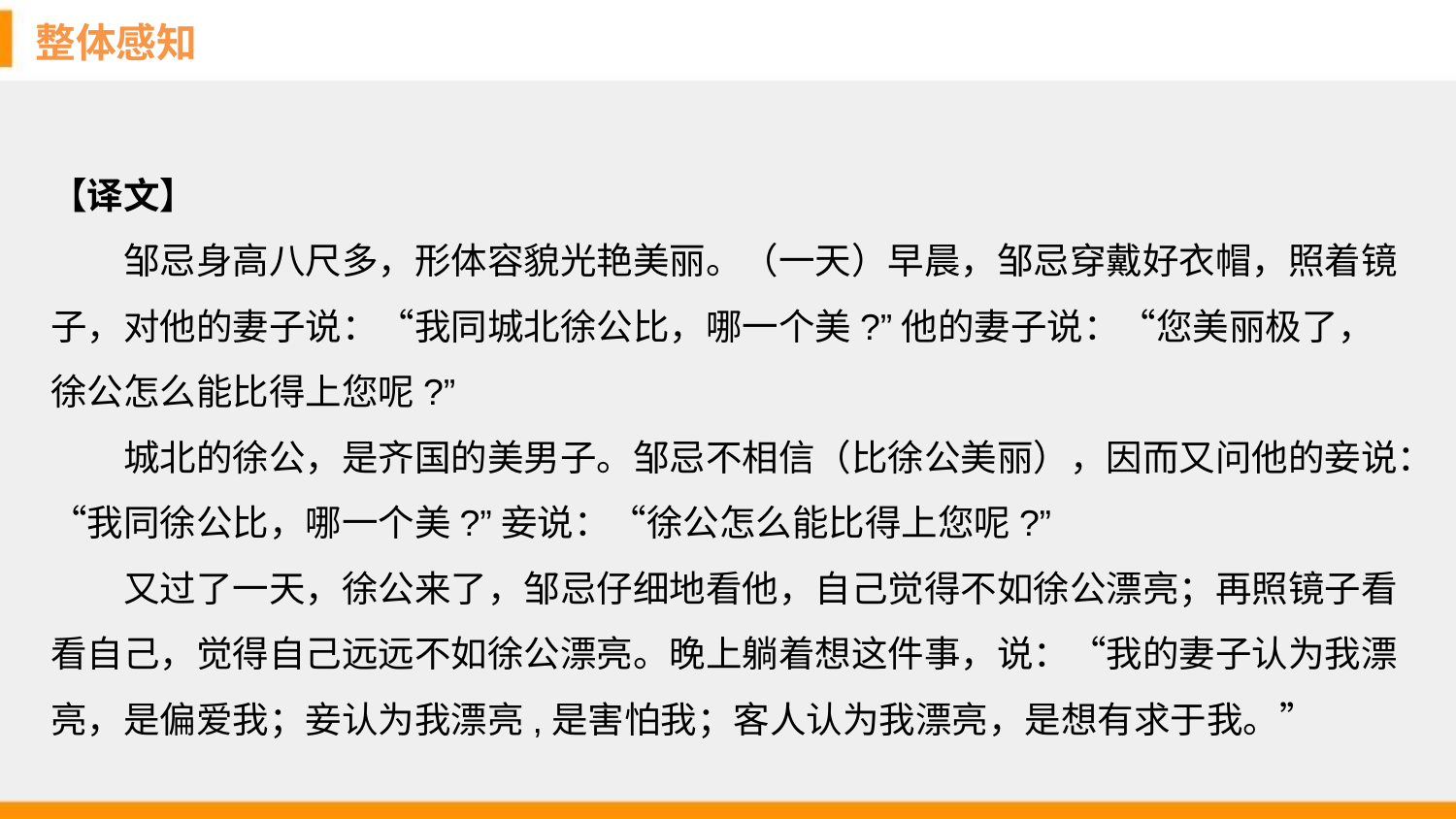

整体感知
【译文】
邹忌身高八尺多，形体容貌光艳美丽。（一天）早晨，邹忌穿戴好衣帽，照着镜子，对他的妻子说：“我同城北徐公比，哪一个美?”他的妻子说：“您美丽极了，徐公怎么能比得上您呢?”
城北的徐公，是齐国的美男子。邹忌不相信（比徐公美丽），因而又问他的妾说：“我同徐公比，哪一个美?”妾说：“徐公怎么能比得上您呢?”
又过了一天，徐公来了，邹忌仔细地看他，自己觉得不如徐公漂亮；再照镜子看看自己，觉得自己远远不如徐公漂亮。晚上躺着想这件事，说：“我的妻子认为我漂亮，是偏爱我；妾认为我漂亮,是害怕我；客人认为我漂亮，是想有求于我。”